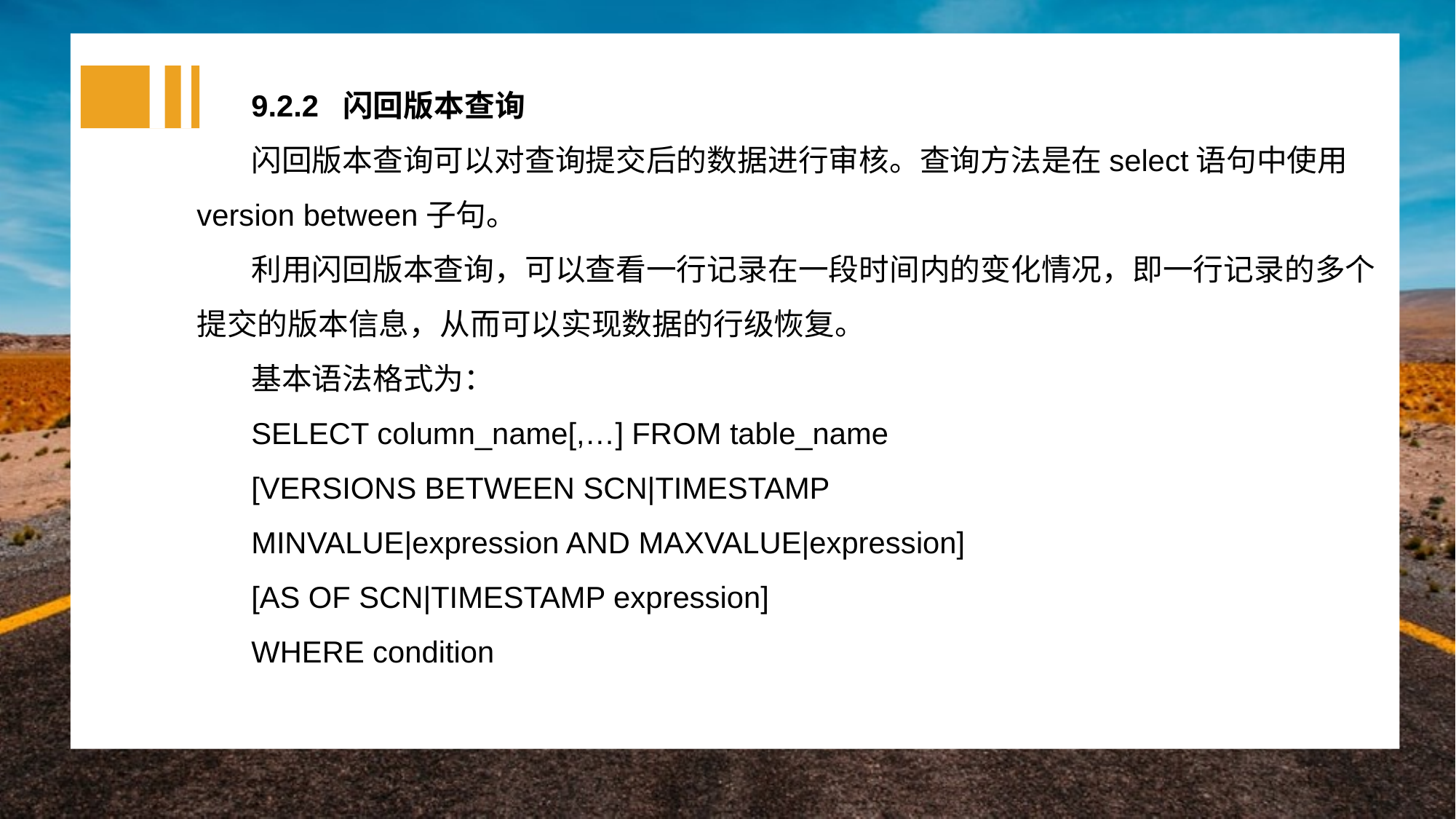

9.2.2  闪回版本查询
闪回版本查询可以对查询提交后的数据进行审核。查询方法是在select语句中使用version between子句。
利用闪回版本查询，可以查看一行记录在一段时间内的变化情况，即一行记录的多个提交的版本信息，从而可以实现数据的行级恢复。
基本语法格式为：
SELECT column_name[,…] FROM table_name
[VERSIONS BETWEEN SCN|TIMESTAMP
MINVALUE|expression AND MAXVALUE|expression]
[AS OF SCN|TIMESTAMP expression]
WHERE condition